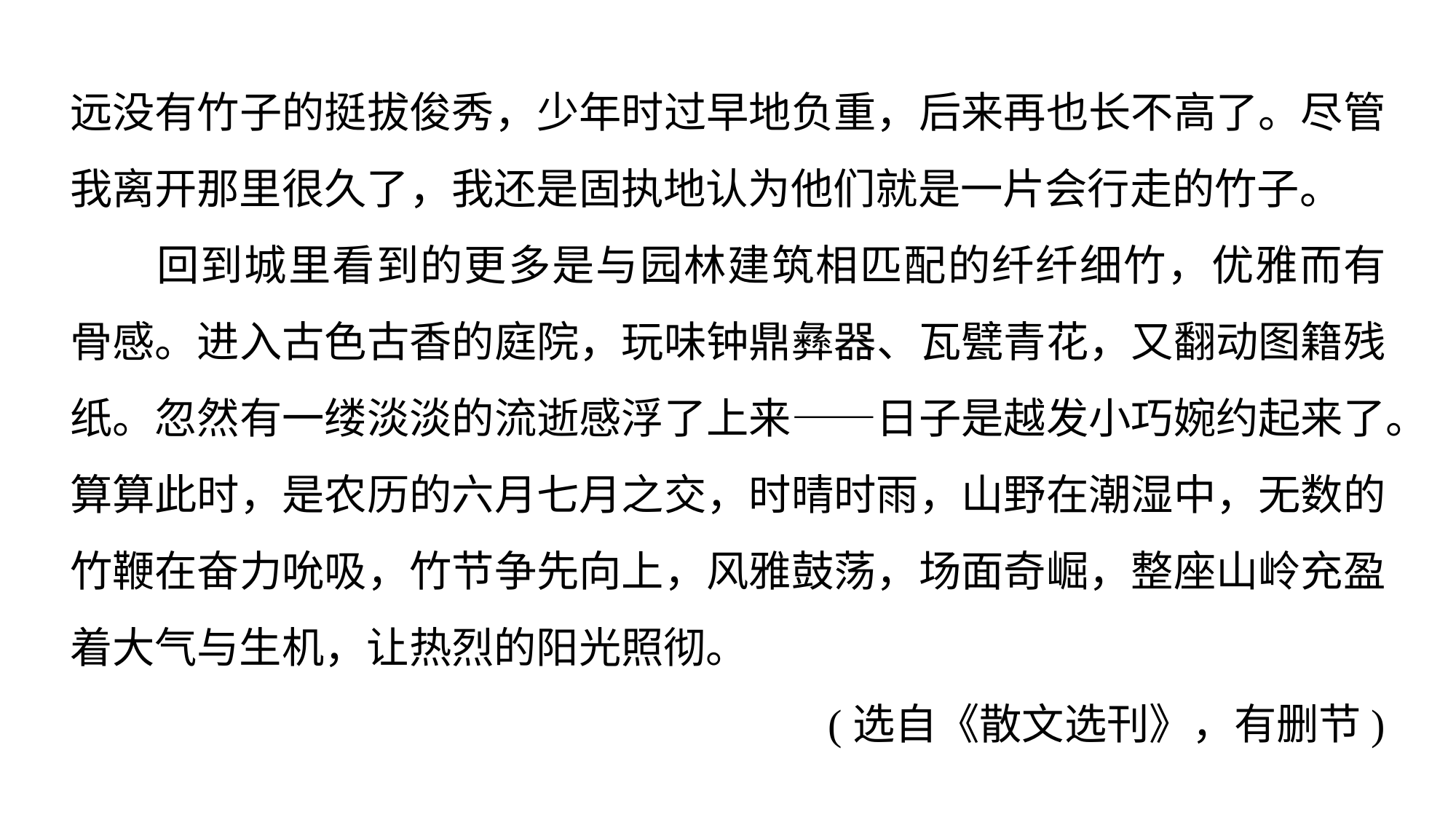

远没有竹子的挺拔俊秀，少年时过早地负重，后来再也长不高了。尽管我离开那里很久了，我还是固执地认为他们就是一片会行走的竹子。
回到城里看到的更多是与园林建筑相匹配的纤纤细竹，优雅而有骨感。进入古色古香的庭院，玩味钟鼎彝器、瓦甓青花，又翻动图籍残纸。忽然有一缕淡淡的流逝感浮了上来——日子是越发小巧婉约起来了。算算此时，是农历的六月七月之交，时晴时雨，山野在潮湿中，无数的竹鞭在奋力吮吸，竹节争先向上，风雅鼓荡，场面奇崛，整座山岭充盈着大气与生机，让热烈的阳光照彻。
(选自《散文选刊》，有删节)